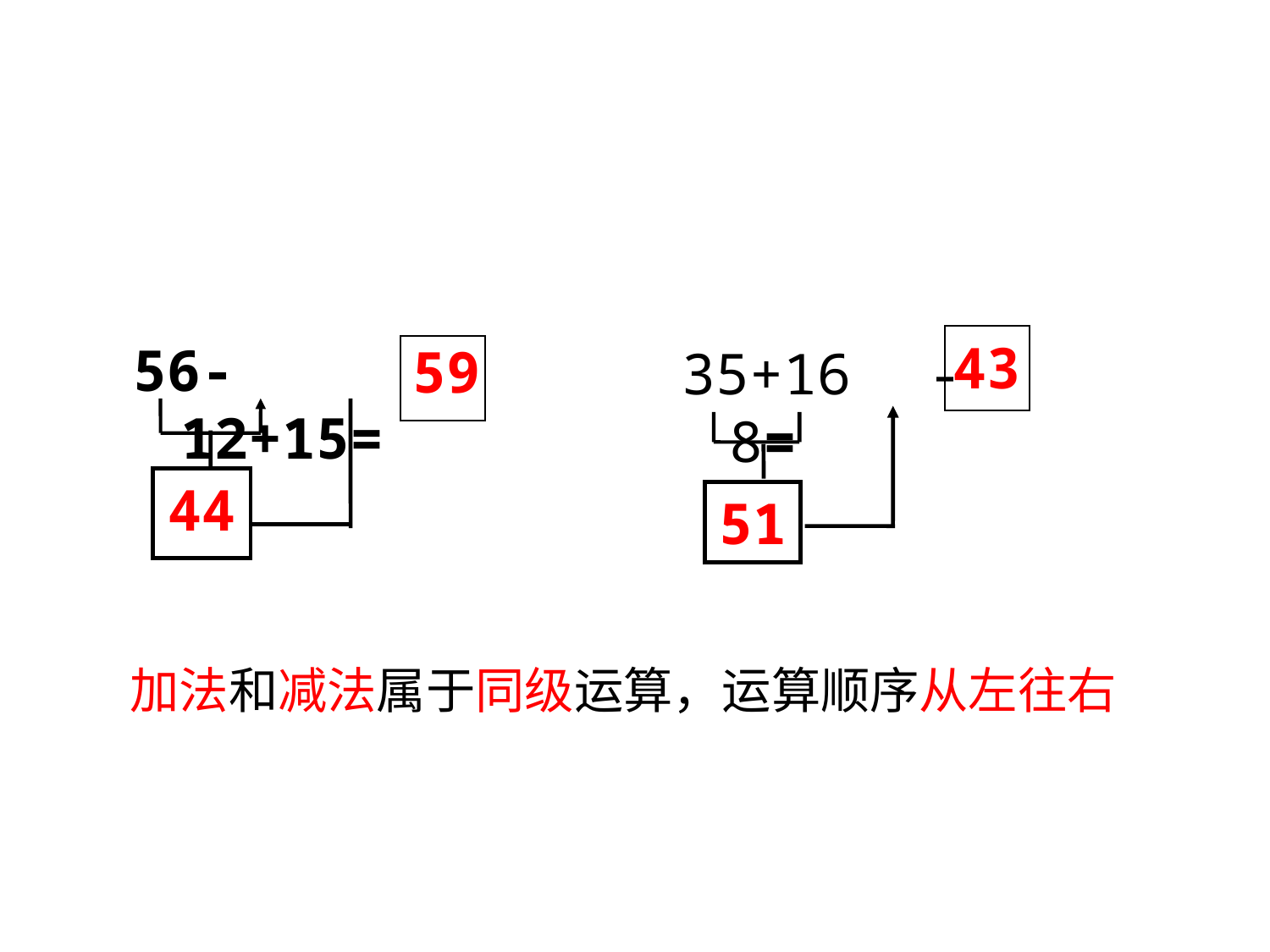

43
56-12+15=
 59
35+16 -8=

44
51

加法和减法属于同级运算，运算顺序从左往右